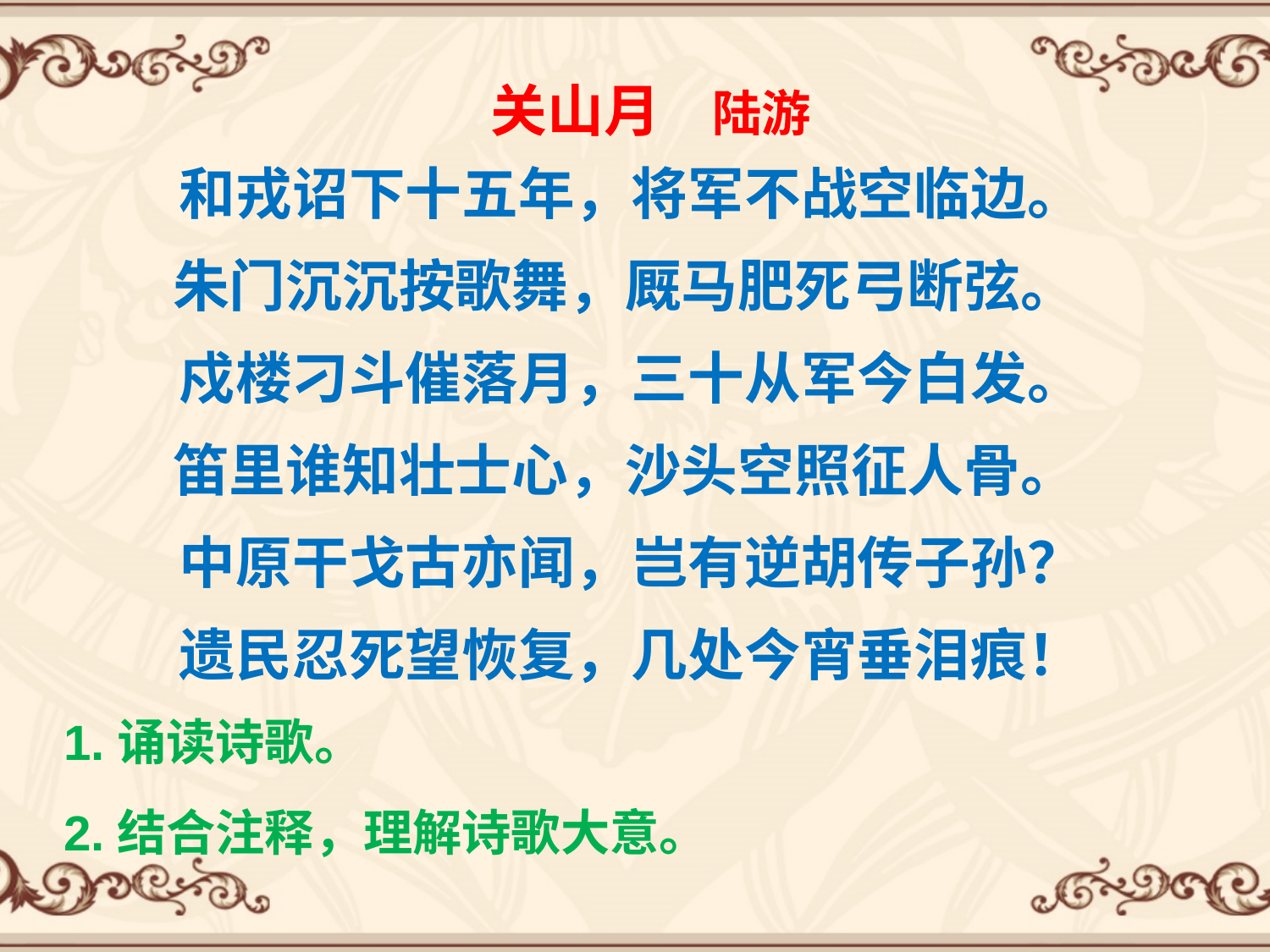

关山月    陆游
和戎诏下十五年，将军不战空临边。
朱门沉沉按歌舞，厩马肥死弓断弦。
戍楼刁斗催落月，三十从军今白发。
笛里谁知壮士心，沙头空照征人骨。
中原干戈古亦闻，岂有逆胡传子孙？
遗民忍死望恢复，几处今宵垂泪痕！
1.诵读诗歌。
2.结合注释，理解诗歌大意。